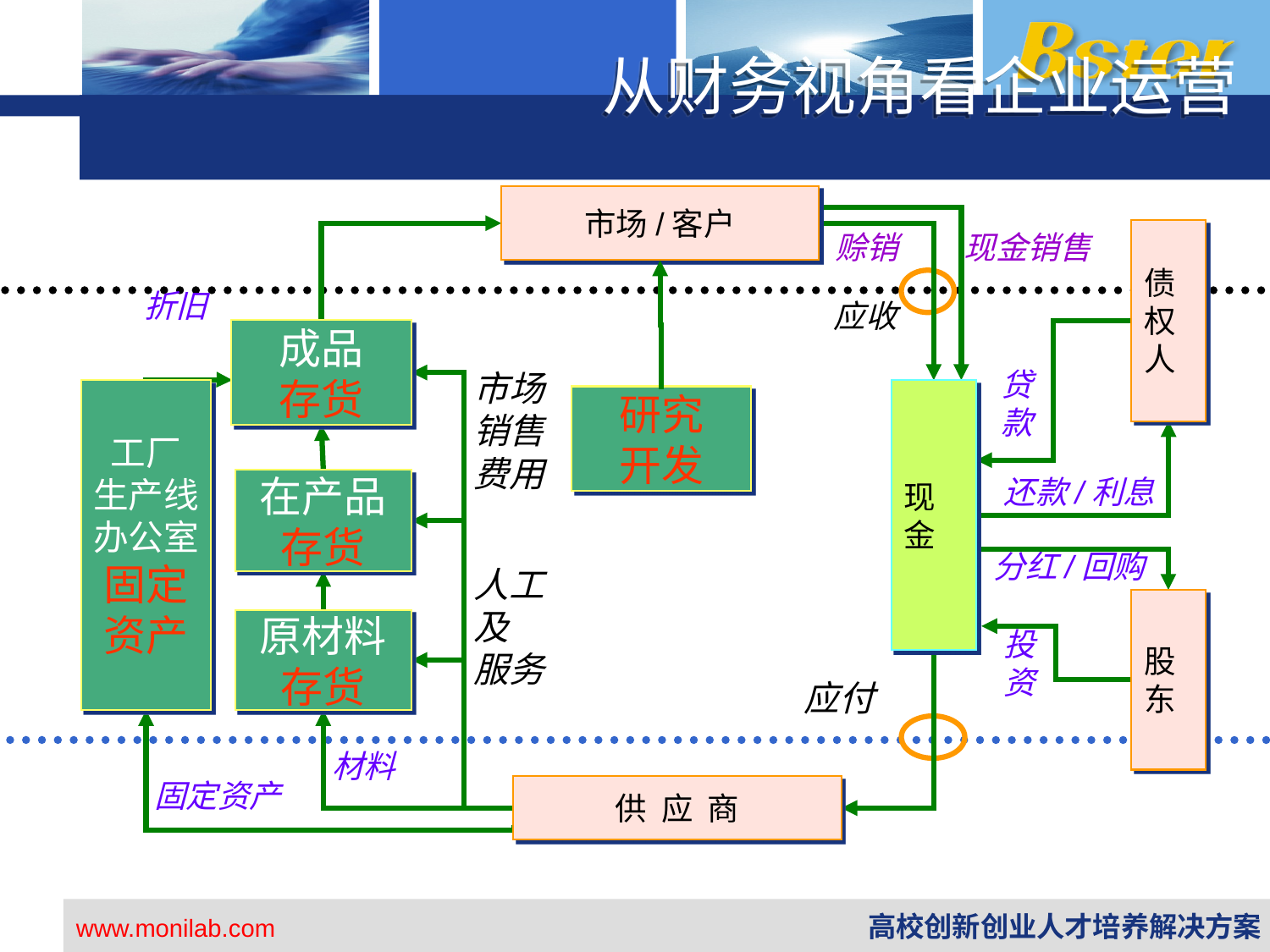

从财务视角看企业运营
市场/客户
债
权
人
赊销
现金销售

折旧

应收
成品
存货
贷
款
市场
销售
费用
工厂
生产线
办公室
固定
资产
现
金
研究
开发
还款/利息
在产品
存货
分红/回购
人工
及
服务
股
东
原材料
存货
投
资
应付

材料
固定资产
供  应  商